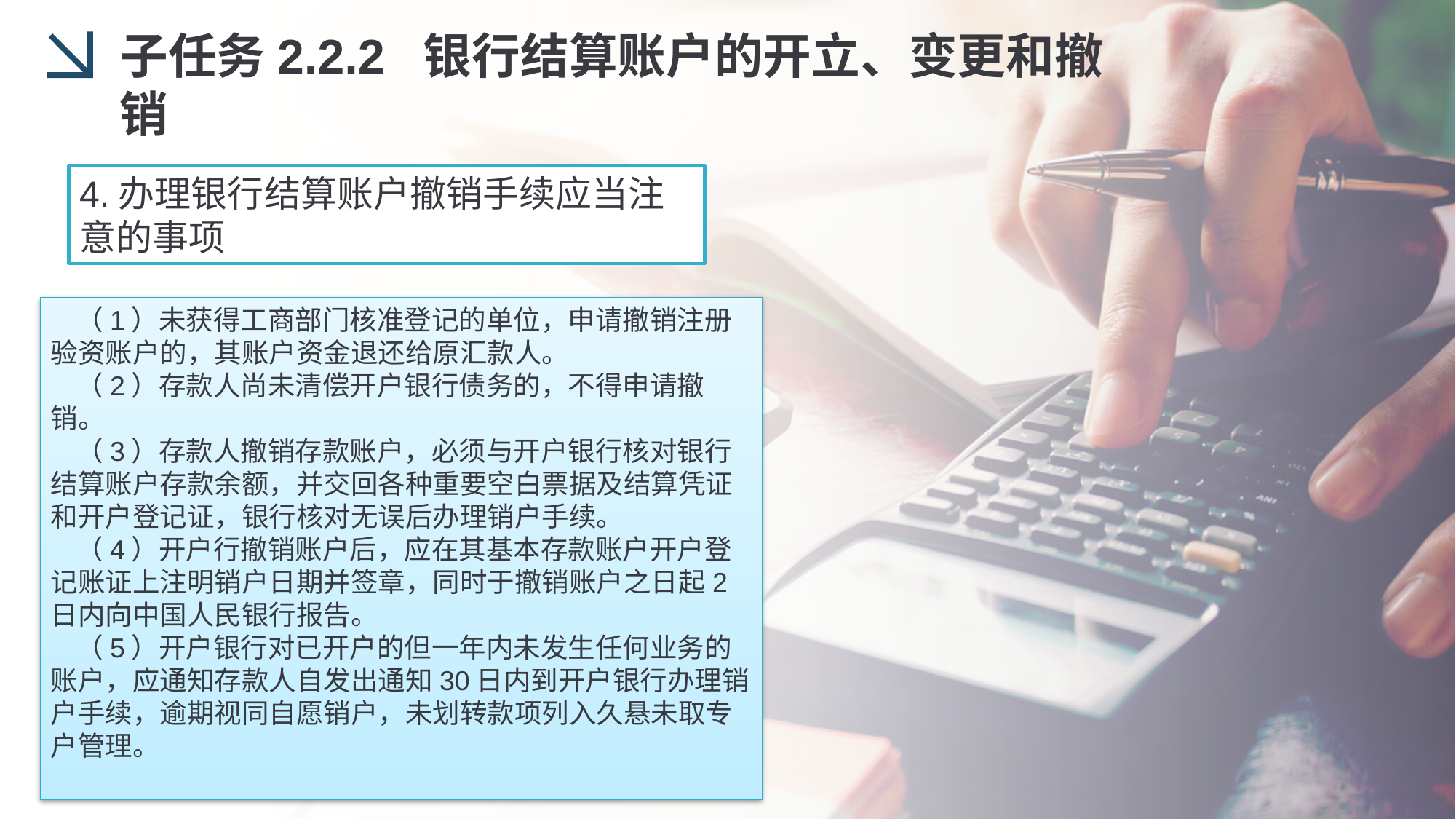

子任务2.2.2  银行结算账户的开立、变更和撤销

4.办理银行结算账户撤销手续应当注意的事项
   （1）未获得工商部门核准登记的单位，申请撤销注册验资账户的，其账户资金退还给原汇款人。
   （2）存款人尚未清偿开户银行债务的，不得申请撤销。
   （3）存款人撤销存款账户，必须与开户银行核对银行结算账户存款余额，并交回各种重要空白票据及结算凭证和开户登记证，银行核对无误后办理销户手续。
   （4）开户行撤销账户后，应在其基本存款账户开户登记账证上注明销户日期并签章，同时于撤销账户之日起2日内向中国人民银行报告。
   （5）开户银行对已开户的但一年内未发生任何业务的账户，应通知存款人自发出通知30日内到开户银行办理销户手续，逾期视同自愿销户，未划转款项列入久悬未取专户管理。